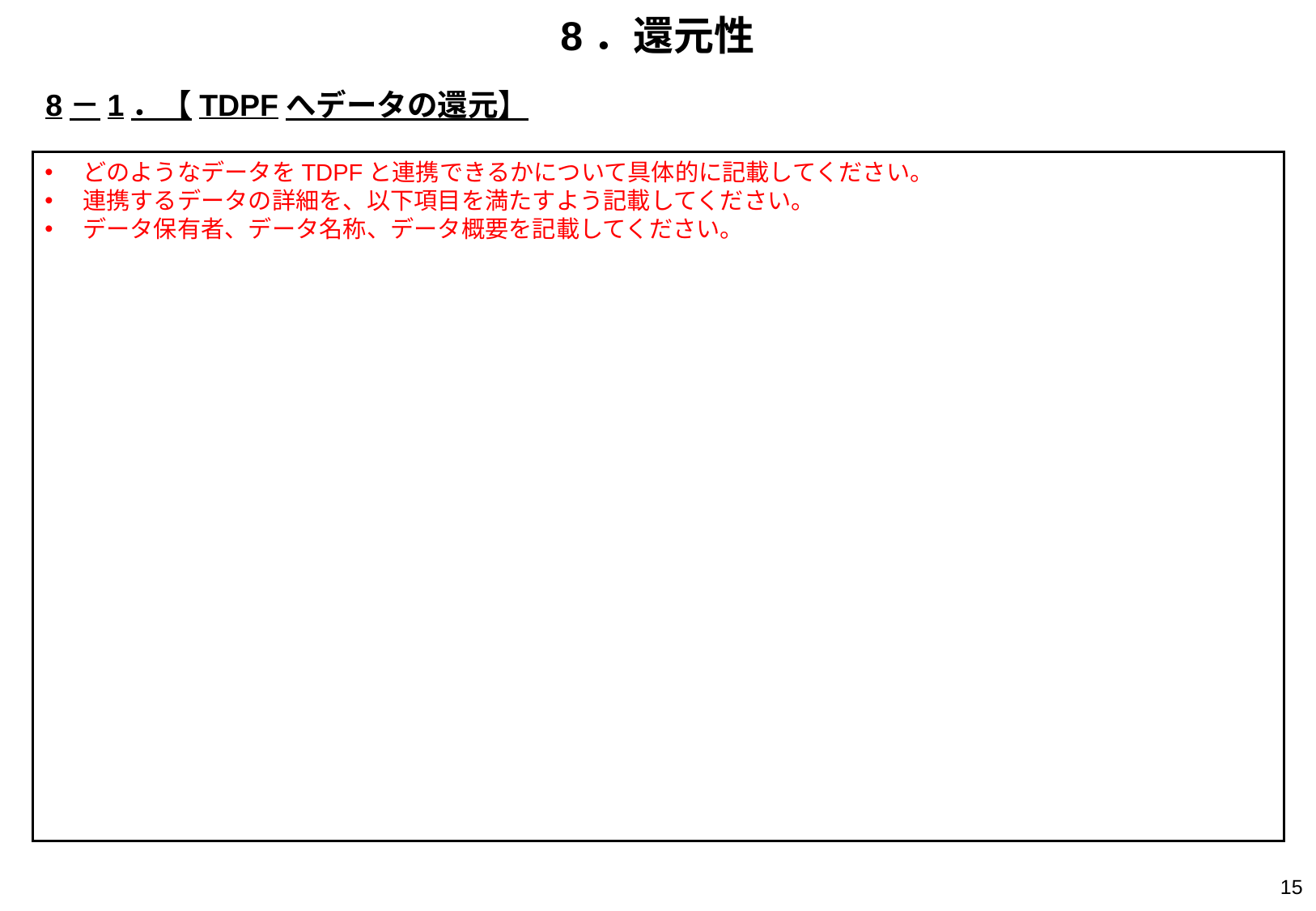

# 8．還元性
8－1．【TDPFへデータの還元】
どのようなデータをTDPFと連携できるかについて具体的に記載してください。
連携するデータの詳細を、以下項目を満たすよう記載してください。
データ保有者、データ名称、データ概要を記載してください。

15